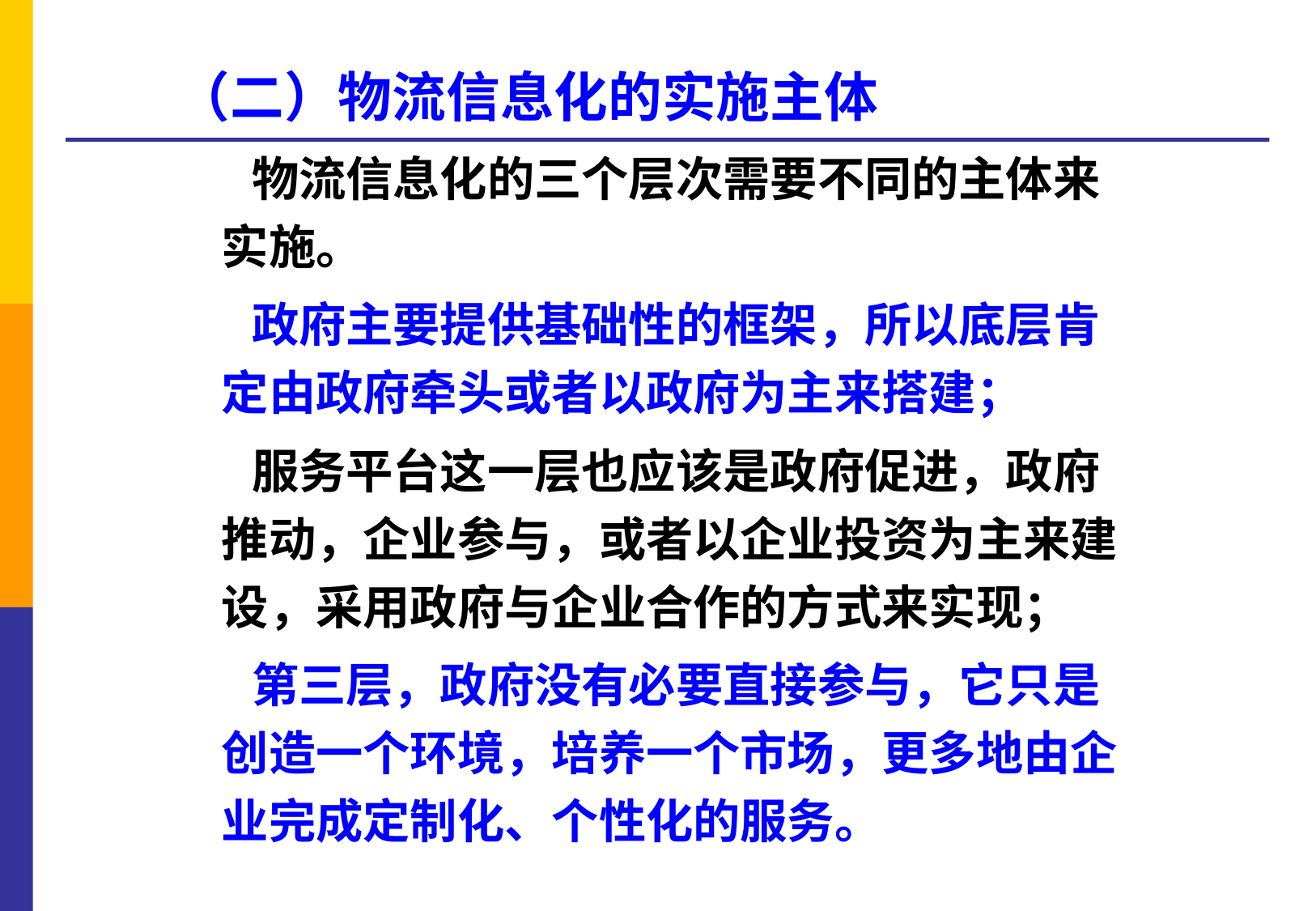

（二）物流信息化的实施主体
      物流信息化的三个层次需要不同的主体来实施。
      政府主要提供基础性的框架，所以底层肯定由政府牵头或者以政府为主来搭建；
      服务平台这一层也应该是政府促进，政府推动，企业参与，或者以企业投资为主来建设，采用政府与企业合作的方式来实现；
      第三层，政府没有必要直接参与，它只是创造一个环境，培养一个市场，更多地由企业完成定制化、个性化的服务。